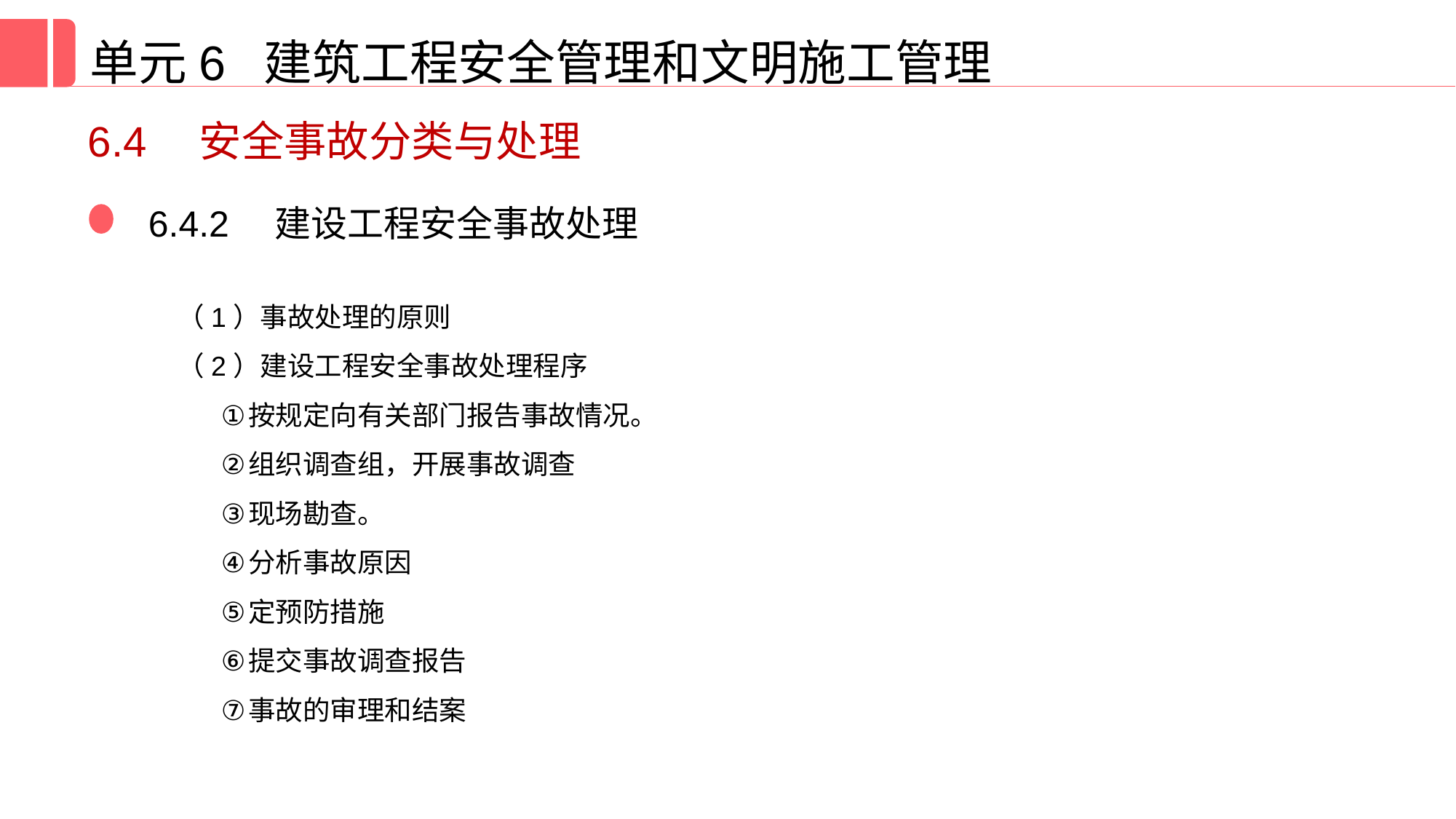

单元6  建筑工程安全管理和文明施工管理

6.4　安全事故分类与处理
6.4.2　建设工程安全事故处理

（1）事故处理的原则
（2）建设工程安全事故处理程序
按规定向有关部门报告事故情况。
组织调查组，开展事故调查
现场勘查。
分析事故原因
定预防措施
提交事故调查报告
事故的审理和结案